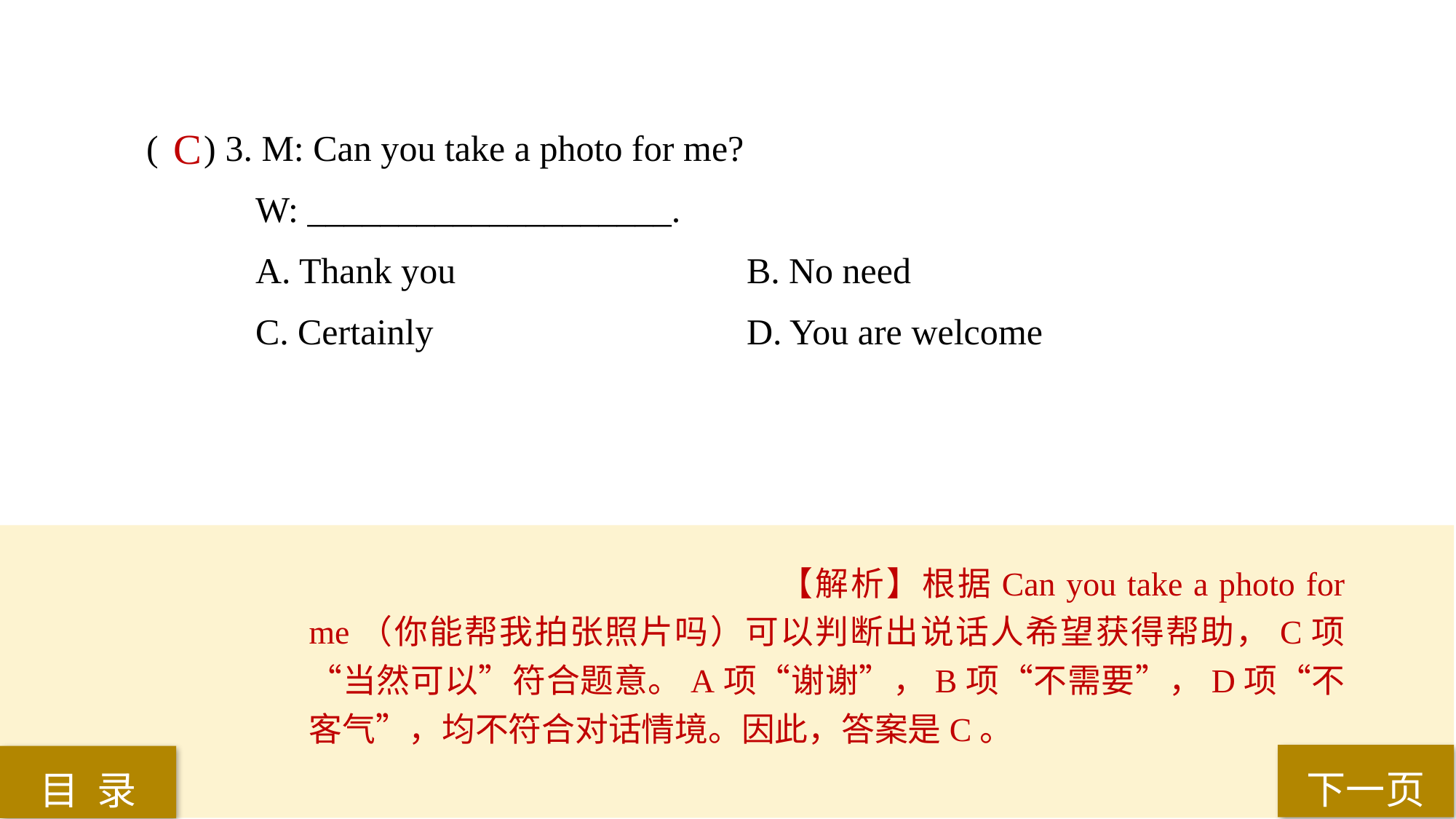

(     ) 3. M: Can you take a photo for me?
W: ____________________.
A. Thank you 			B. No need
C. Certainly 			D. You are welcome
 C
【解析】根据Can you take a photo for me（你能帮我拍张照片吗）可以判断出说话人希望获得帮助，C项“当然可以”符合题意。A项“谢谢”，B项“不需要”，D项“不客气”，均不符合对话情境。因此，答案是C。